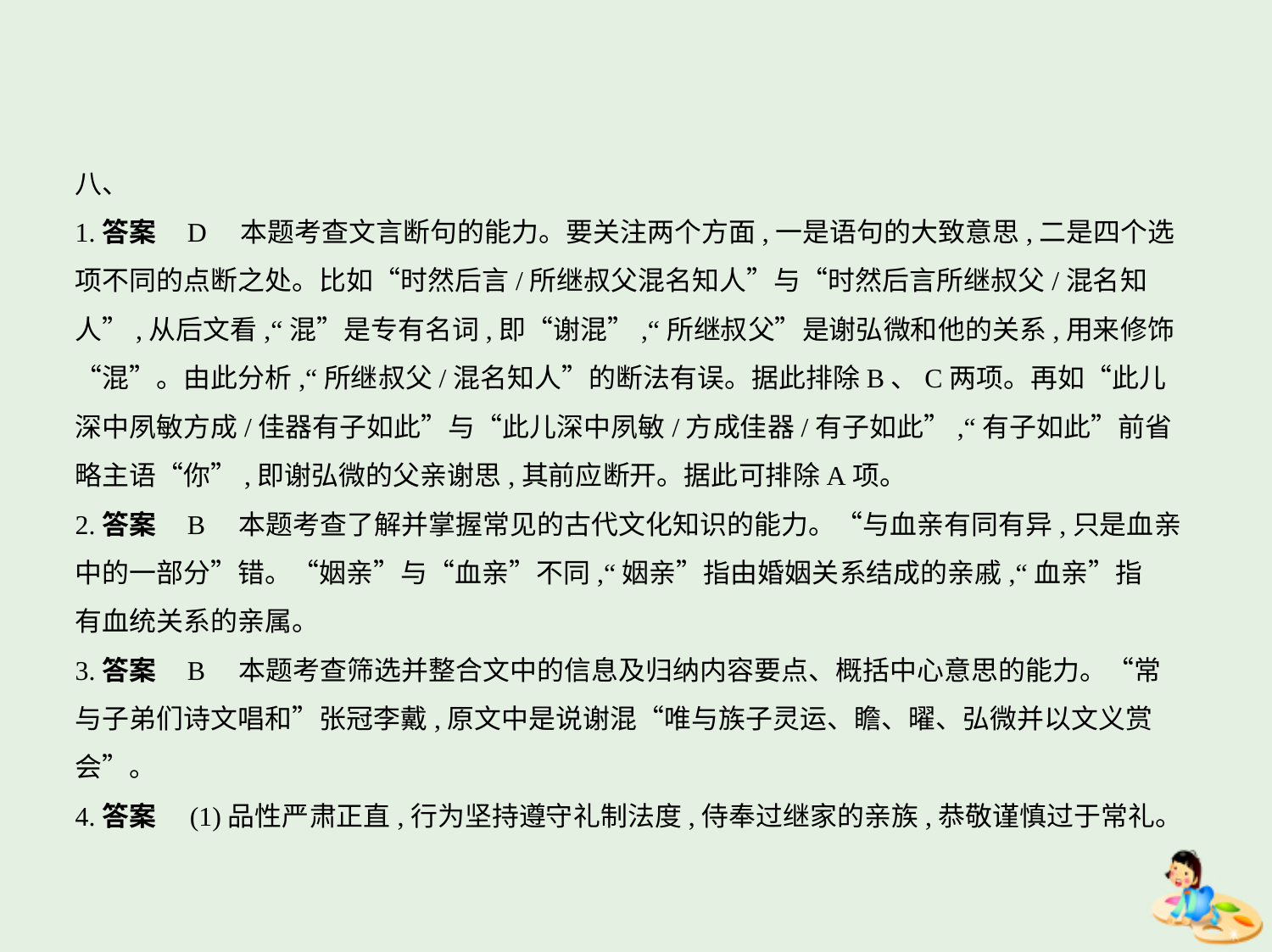

八、
1.答案    D　本题考查文言断句的能力。要关注两个方面,一是语句的大致意思,二是四个选
项不同的点断之处。比如“时然后言/所继叔父混名知人”与“时然后言所继叔父/混名知
人”,从后文看,“混”是专有名词,即“谢混”,“所继叔父”是谢弘微和他的关系,用来修饰
“混”。由此分析,“所继叔父/混名知人”的断法有误。据此排除B、C两项。再如“此儿
深中夙敏方成/佳器有子如此”与“此儿深中夙敏/方成佳器/有子如此”,“有子如此”前省
略主语“你”,即谢弘微的父亲谢思,其前应断开。据此可排除A项。
2.答案    B　本题考查了解并掌握常见的古代文化知识的能力。“与血亲有同有异,只是血亲
中的一部分”错。“姻亲”与“血亲”不同,“姻亲”指由婚姻关系结成的亲戚,“血亲”指
有血统关系的亲属。
3.答案    B　本题考查筛选并整合文中的信息及归纳内容要点、概括中心意思的能力。“常
与子弟们诗文唱和”张冠李戴,原文中是说谢混“唯与族子灵运、瞻、曜、弘微并以文义赏
会”。
4.答案　(1)品性严肃正直,行为坚持遵守礼制法度,侍奉过继家的亲族,恭敬谨慎过于常礼。